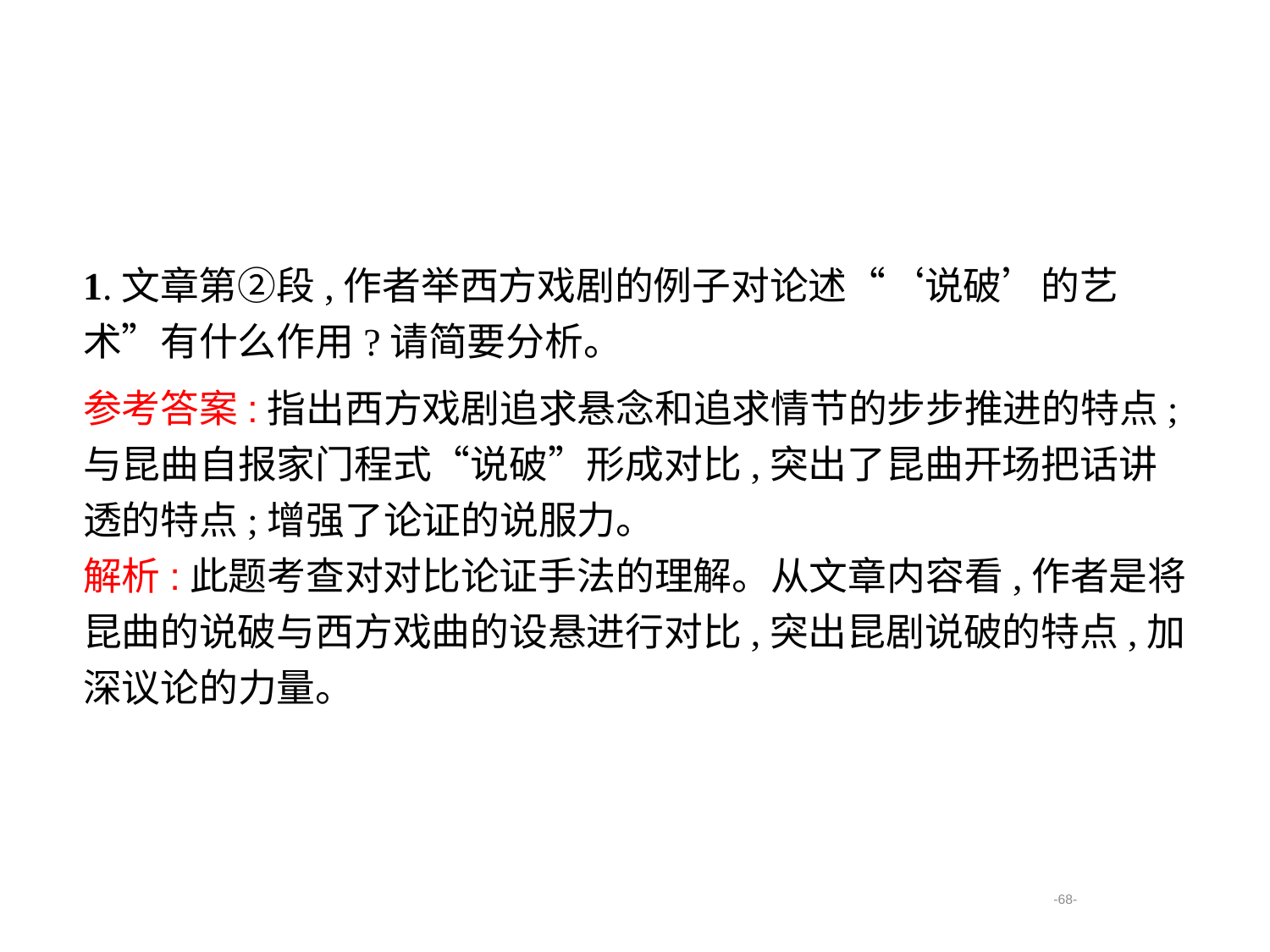

1.文章第②段,作者举西方戏剧的例子对论述“‘说破’的艺术”有什么作用?请简要分析。
参考答案:指出西方戏剧追求悬念和追求情节的步步推进的特点;与昆曲自报家门程式“说破”形成对比,突出了昆曲开场把话讲透的特点;增强了论证的说服力。
解析:此题考查对对比论证手法的理解。从文章内容看,作者是将昆曲的说破与西方戏曲的设悬进行对比,突出昆剧说破的特点,加深议论的力量。
-68-